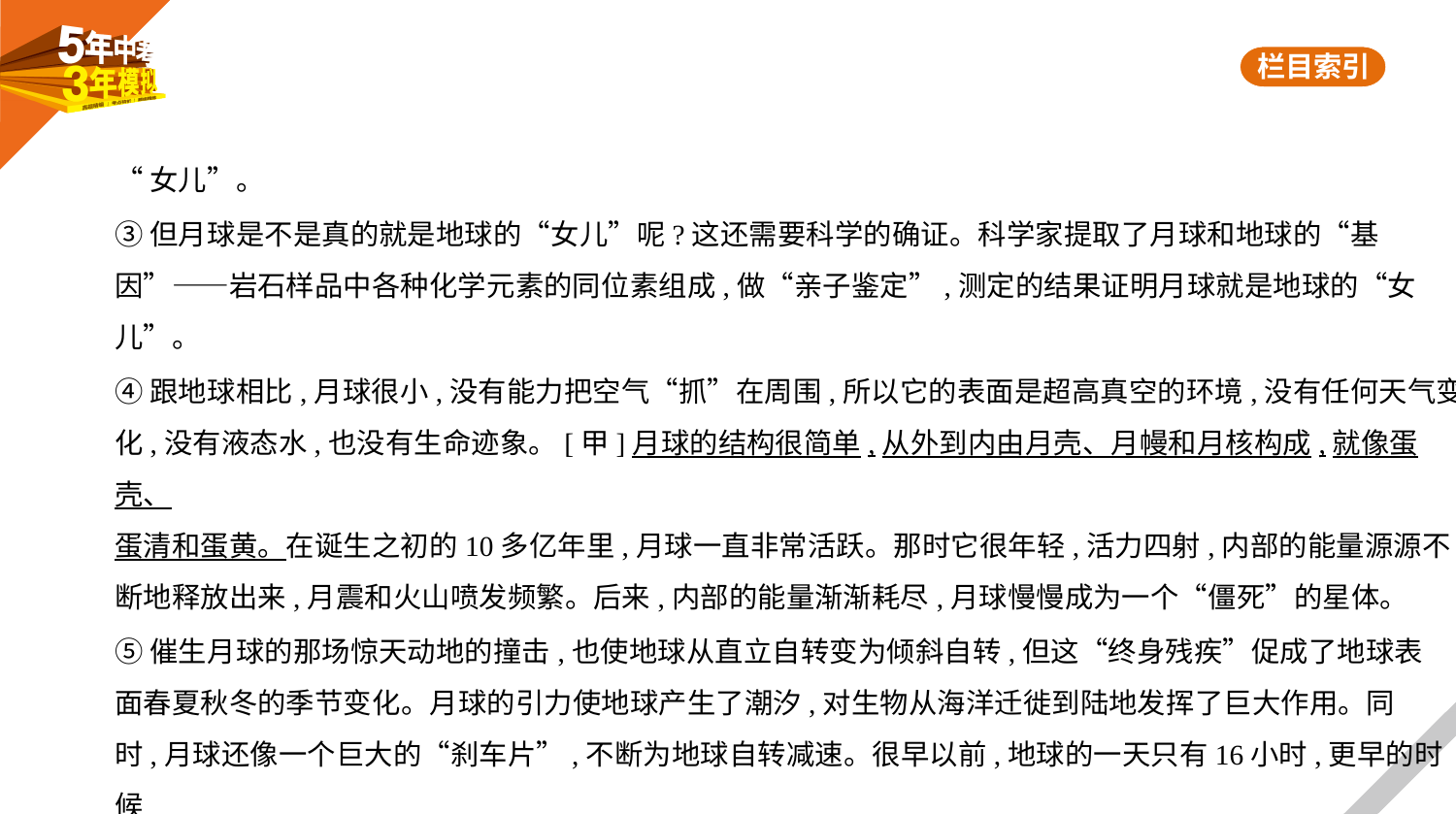

“女儿”。
③但月球是不是真的就是地球的“女儿”呢?这还需要科学的确证。科学家提取了月球和地球的“基
因”——岩石样品中各种化学元素的同位素组成,做“亲子鉴定”,测定的结果证明月球就是地球的“女
儿”。
④跟地球相比,月球很小,没有能力把空气“抓”在周围,所以它的表面是超高真空的环境,没有任何天气变
化,没有液态水,也没有生命迹象。[甲]月球的结构很简单,从外到内由月壳、月幔和月核构成,就像蛋壳、
蛋清和蛋黄。在诞生之初的10多亿年里,月球一直非常活跃。那时它很年轻,活力四射,内部的能量源源不
断地释放出来,月震和火山喷发频繁。后来,内部的能量渐渐耗尽,月球慢慢成为一个“僵死”的星体。
⑤催生月球的那场惊天动地的撞击,也使地球从直立自转变为倾斜自转,但这“终身残疾”促成了地球表
面春夏秋冬的季节变化。月球的引力使地球产生了潮汐,对生物从海洋迁徙到陆地发挥了巨大作用。同
时,月球还像一个巨大的“刹车片”,不断为地球自转减速。很早以前,地球的一天只有16小时,更早的时候